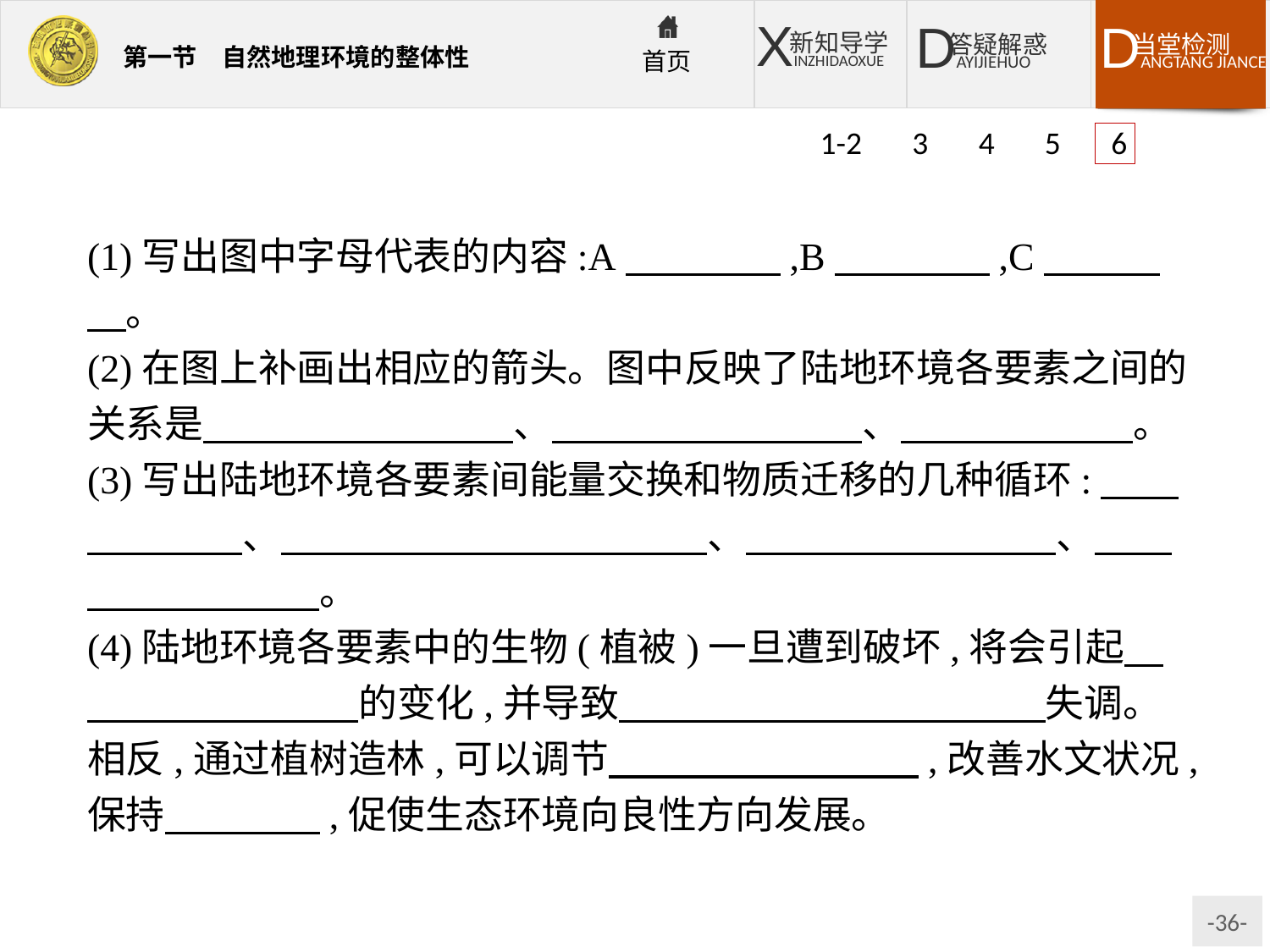

1-2       3       4       5       6

(1)写出图中字母代表的内容:A　　　　,B　　　　,C　　　　。
(2)在图上补画出相应的箭头。图中反映了陆地环境各要素之间的关系是　　　　　　　　、　　　　　　　　、　　　　　　。
(3)写出陆地环境各要素间能量交换和物质迁移的几种循环:　　　　　　、　　　　　　　　　　　、　　　　　　　　、　　　　　　　　。
(4)陆地环境各要素中的生物(植被)一旦遭到破坏,将会引起　　　　　　　　的变化,并导致　　　　　　　　　　　失调。相反,通过植树造林,可以调节　　　　　　　　,改善水文状况,保持　　　　,促使生态环境向良性方向发展。